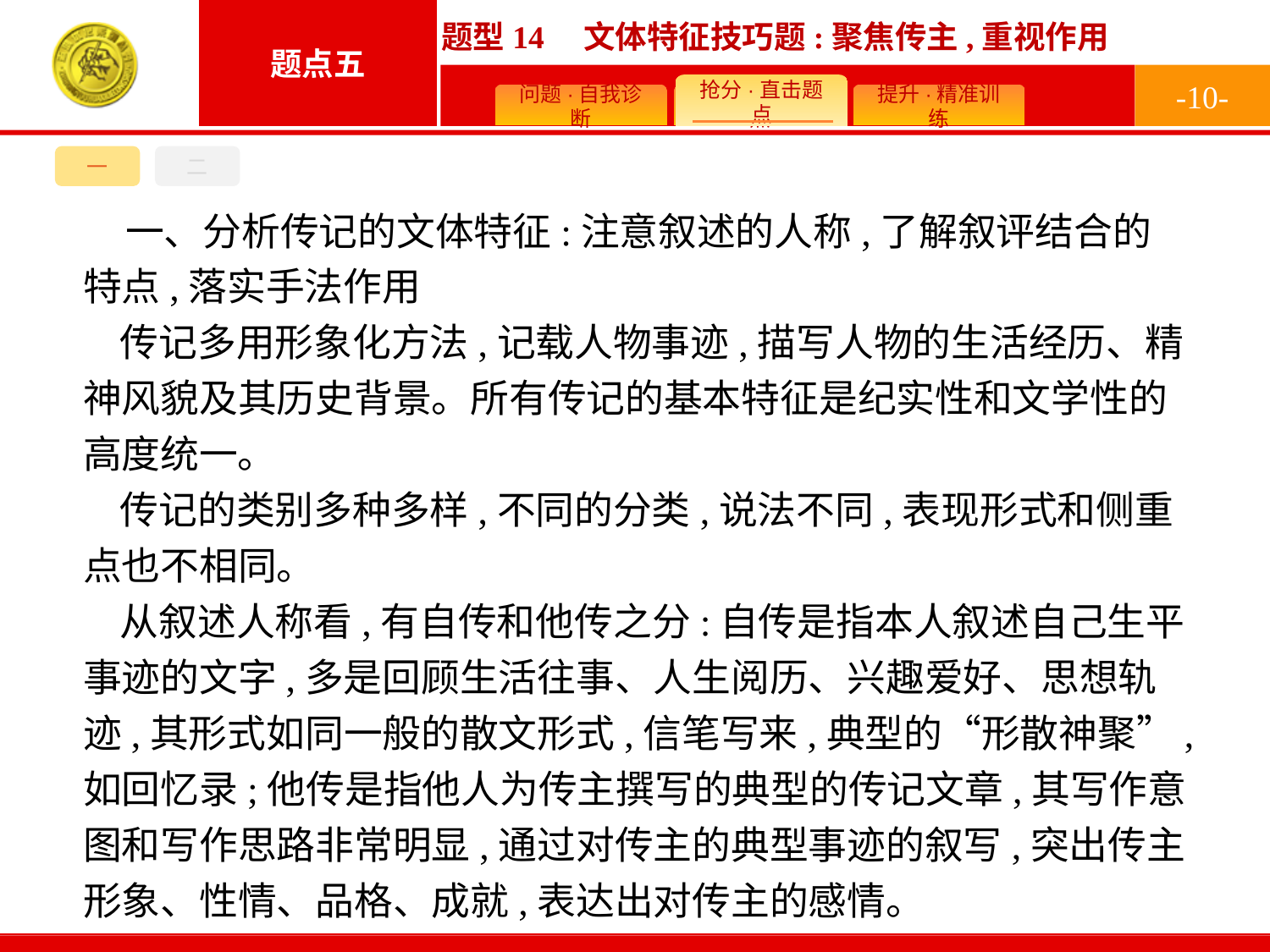

-10-
一
二
一、分析传记的文体特征:注意叙述的人称,了解叙评结合的特点,落实手法作用
传记多用形象化方法,记载人物事迹,描写人物的生活经历、精神风貌及其历史背景。所有传记的基本特征是纪实性和文学性的高度统一。
传记的类别多种多样,不同的分类,说法不同,表现形式和侧重点也不相同。
从叙述人称看,有自传和他传之分:自传是指本人叙述自己生平事迹的文字,多是回顾生活往事、人生阅历、兴趣爱好、思想轨迹,其形式如同一般的散文形式,信笔写来,典型的“形散神聚”,如回忆录;他传是指他人为传主撰写的典型的传记文章,其写作意图和写作思路非常明显,通过对传主的典型事迹的叙写,突出传主形象、性情、品格、成就,表达出对传主的感情。